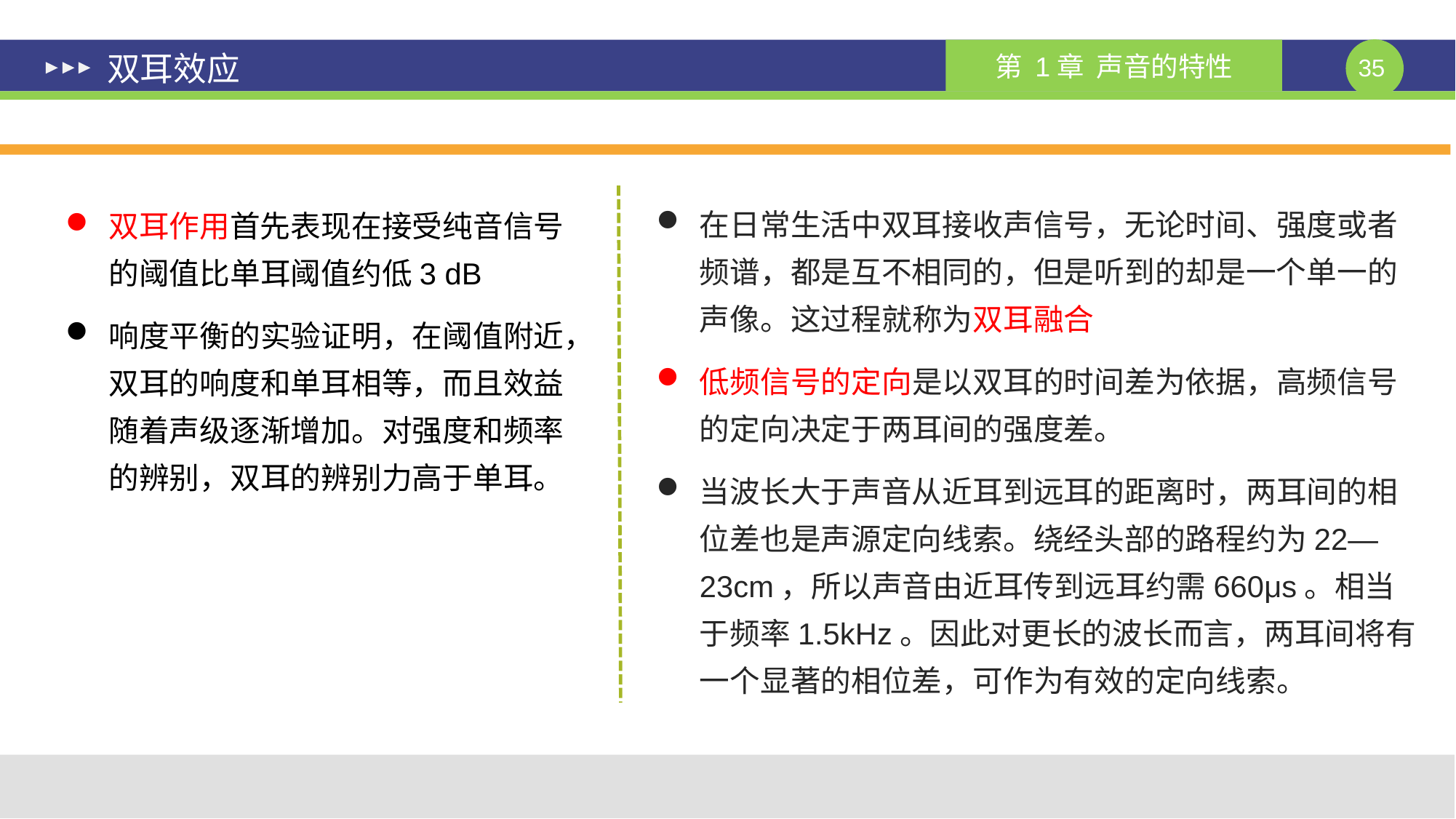

# 双耳效应

在日常生活中双耳接收声信号，无论时间、强度或者频谱，都是互不相同的，但是听到的却是一个单一的声像。这过程就称为双耳融合
低频信号的定向是以双耳的时间差为依据，高频信号的定向决定于两耳间的强度差。
当波长大于声音从近耳到远耳的距离时，两耳间的相位差也是声源定向线索。绕经头部的路程约为22—23cm，所以声音由近耳传到远耳约需660μs。相当于频率1.5kHz。因此对更长的波长而言，两耳间将有一个显著的相位差，可作为有效的定向线索。
双耳作用首先表现在接受纯音信号的阈值比单耳阈值约低3 dB
响度平衡的实验证明，在阈值附近，双耳的响度和单耳相等，而且效益随着声级逐渐增加。对强度和频率的辨别，双耳的辨别力高于单耳。